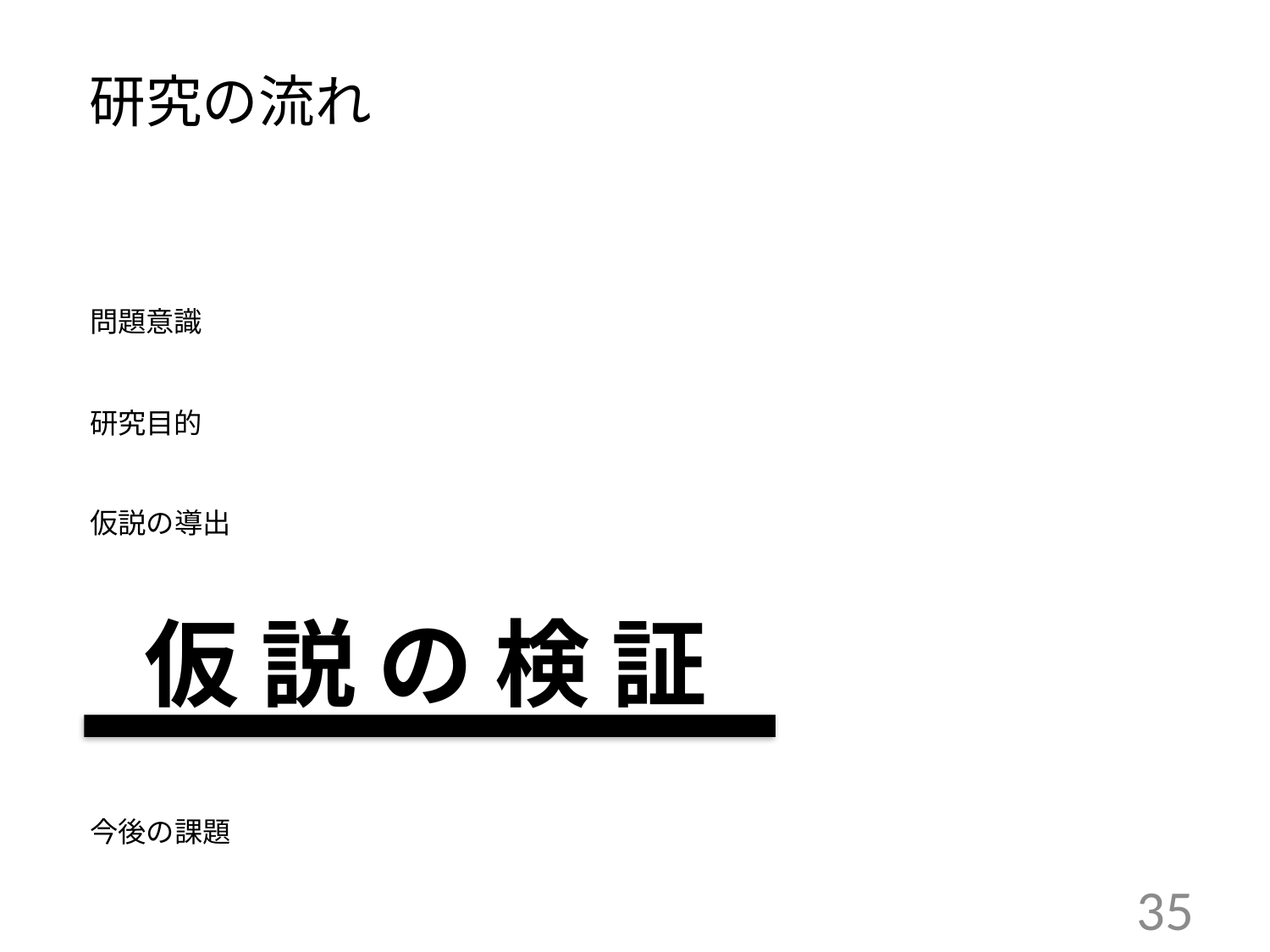

# 研究の流れ
問題意識
研究目的
仮説の導出
仮 説 の 検 証

今後の課題
35